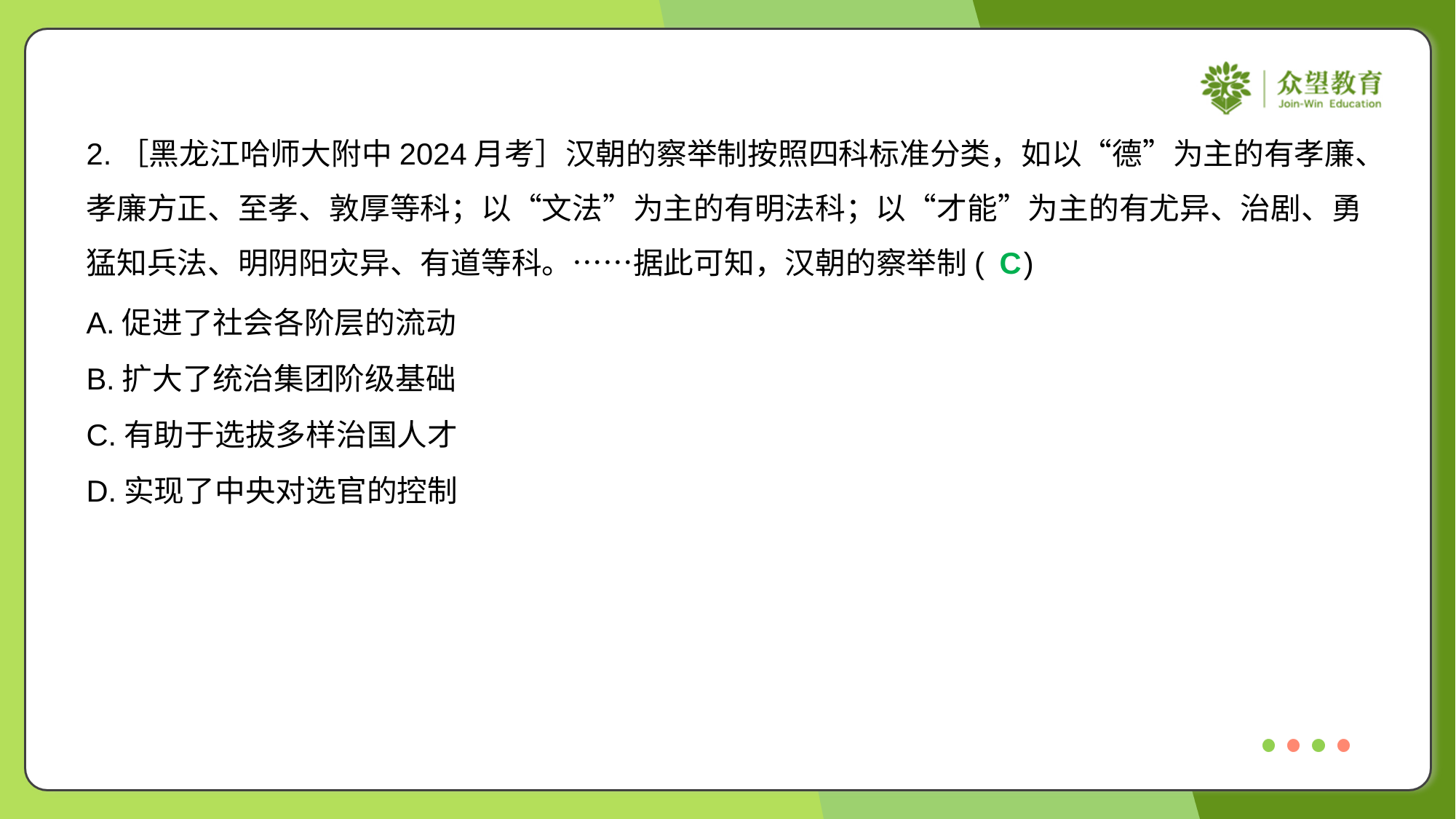

2.［黑龙江哈师大附中2024月考］汉朝的察举制按照四科标准分类，如以“德”为主的有孝廉、
孝廉方正、至孝、敦厚等科；以“文法”为主的有明法科；以“才能”为主的有尤异、治剧、勇
猛知兵法、明阴阳灾异、有道等科。……据此可知，汉朝的察举制(     )
C
A.促进了社会各阶层的流动
B.扩大了统治集团阶级基础
C.有助于选拔多样治国人才
D.实现了中央对选官的控制